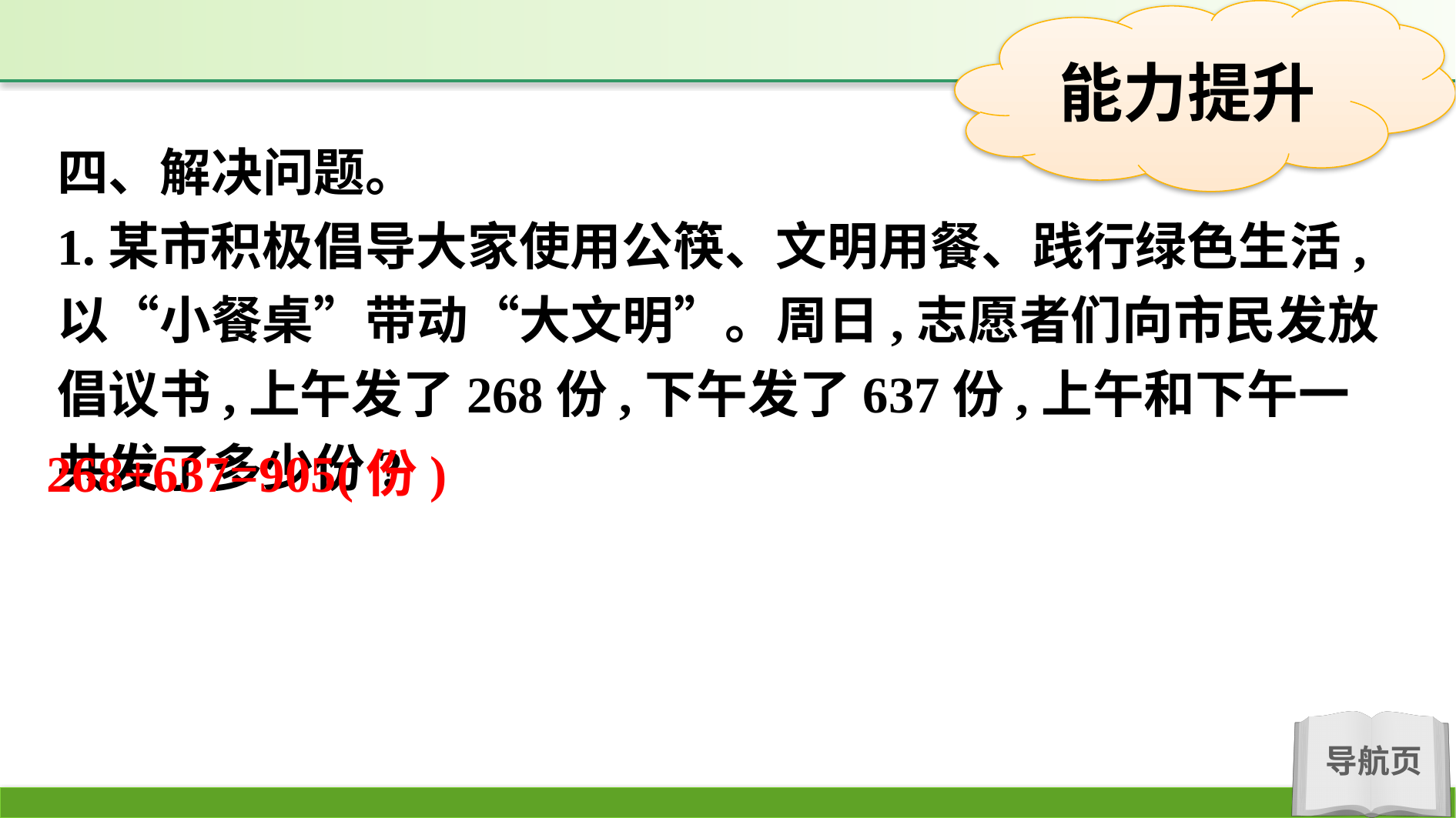

四、解决问题。
1.某市积极倡导大家使用公筷、文明用餐、践行绿色生活,以“小餐桌”带动“大文明”。周日,志愿者们向市民发放倡议书,上午发了268份,下午发了637份,上午和下午一共发了多少份?
268+637=905(份)